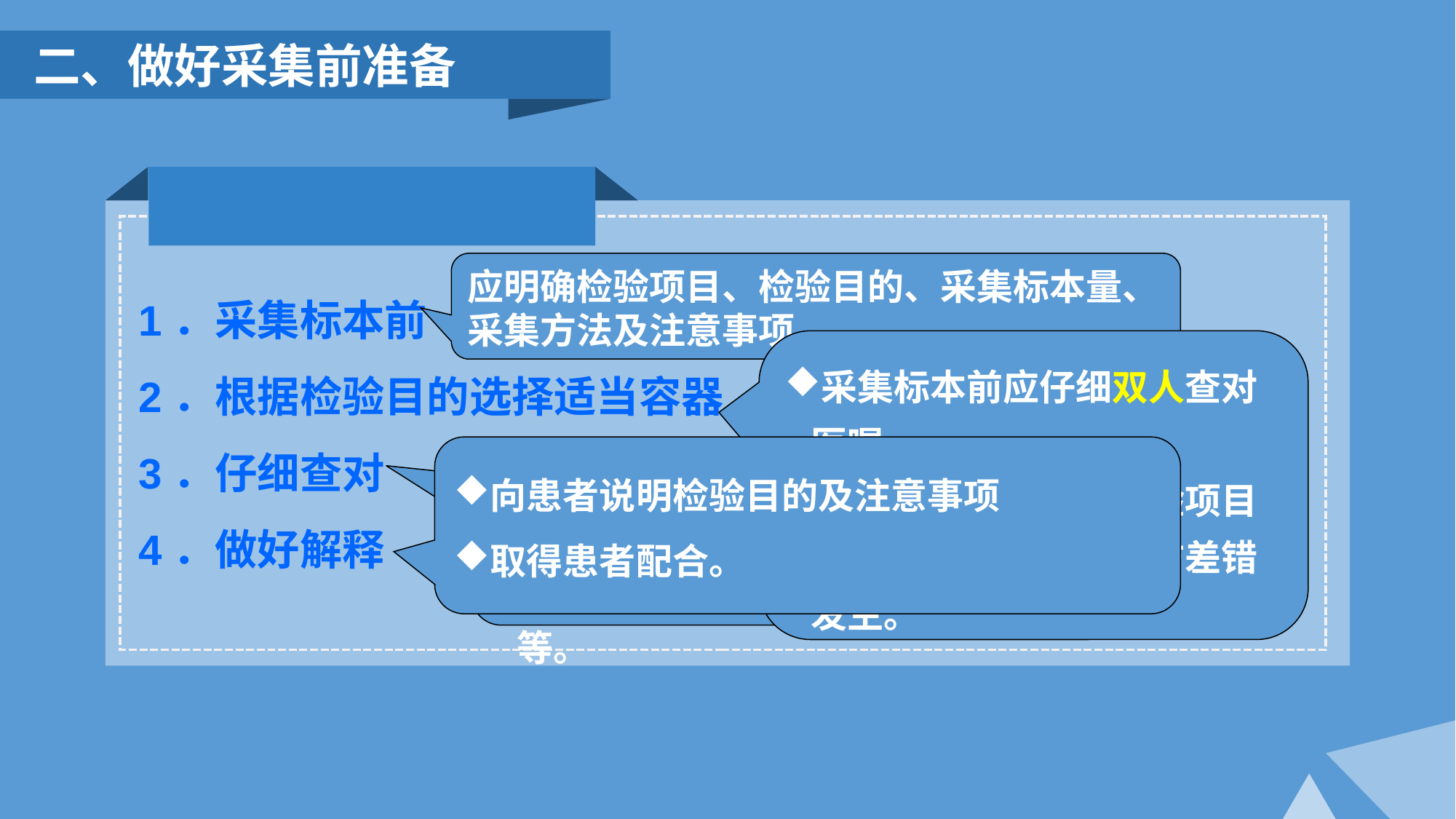

二、做好采集前准备

应明确检验项目、检验目的、采集标本量、采集方法及注意事项。
1．采集标本前
2．根据检验目的选择适当容器
3．仔细查对
4．做好解释
采集标本前应仔细双人查对医嘱
核对检验申请单、检验项目
患者床号、姓名，以防差错发生。

向患者说明检验目的及注意事项
取得患者配合。

容器外贴标签或电子条形码
注明科别、病区、床号、姓名、性别、年龄、检验目的、住院号及送检日期等。